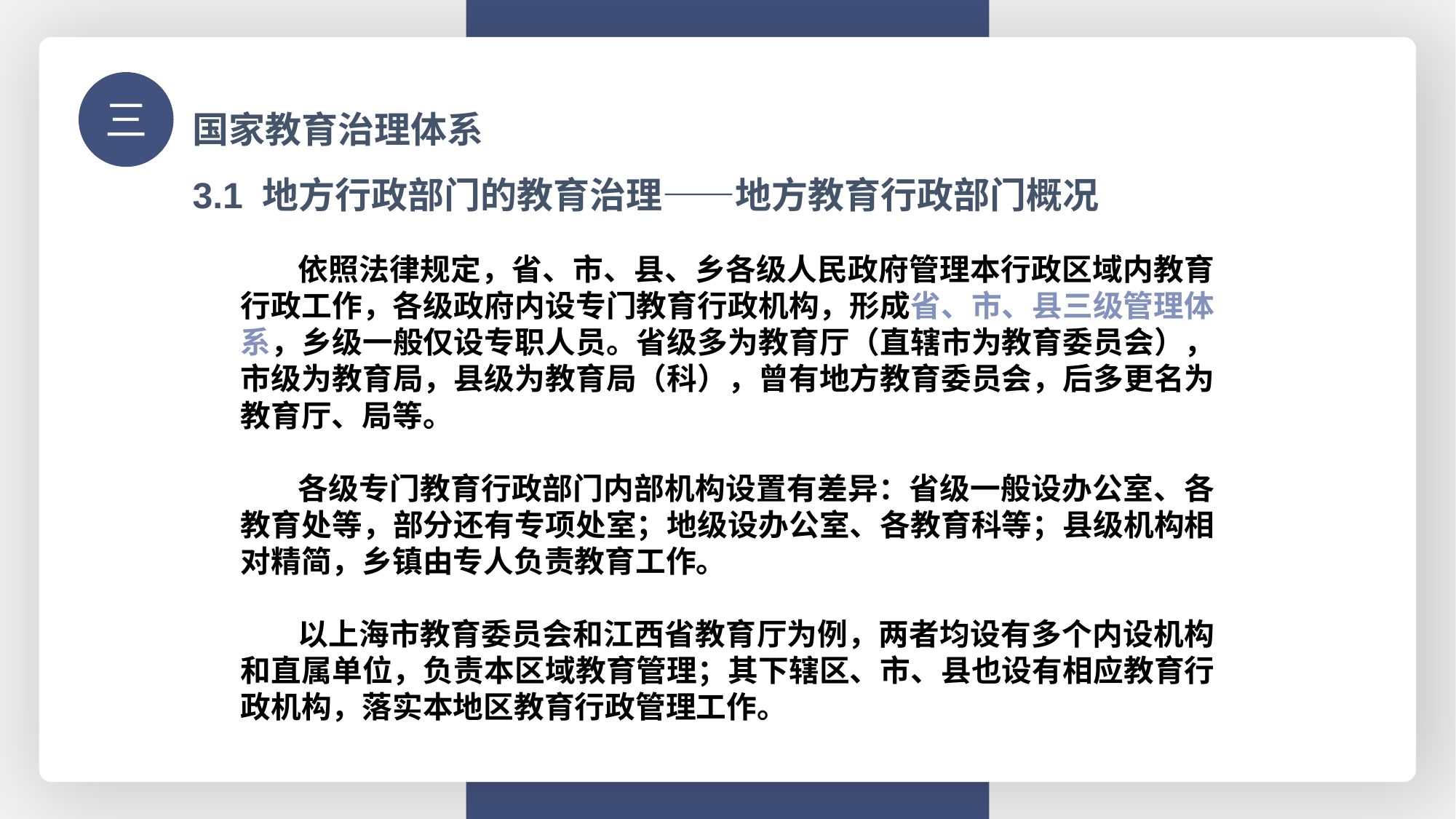

国家教育治理体系
三
3.1 地方行政部门的教育治理——地方教育行政部门概况
       依照法律规定，省、市、县、乡各级人民政府管理本行政区域内教育行政工作，各级政府内设专门教育行政机构，形成省、市、县三级管理体系，乡级一般仅设专职人员。省级多为教育厅（直辖市为教育委员会），市级为教育局，县级为教育局（科），曾有地方教育委员会，后多更名为教育厅、局等。

       各级专门教育行政部门内部机构设置有差异：省级一般设办公室、各教育处等，部分还有专项处室；地级设办公室、各教育科等；县级机构相对精简，乡镇由专人负责教育工作。

       以上海市教育委员会和江西省教育厅为例，两者均设有多个内设机构和直属单位，负责本区域教育管理；其下辖区、市、县也设有相应教育行政机构，落实本地区教育行政管理工作。